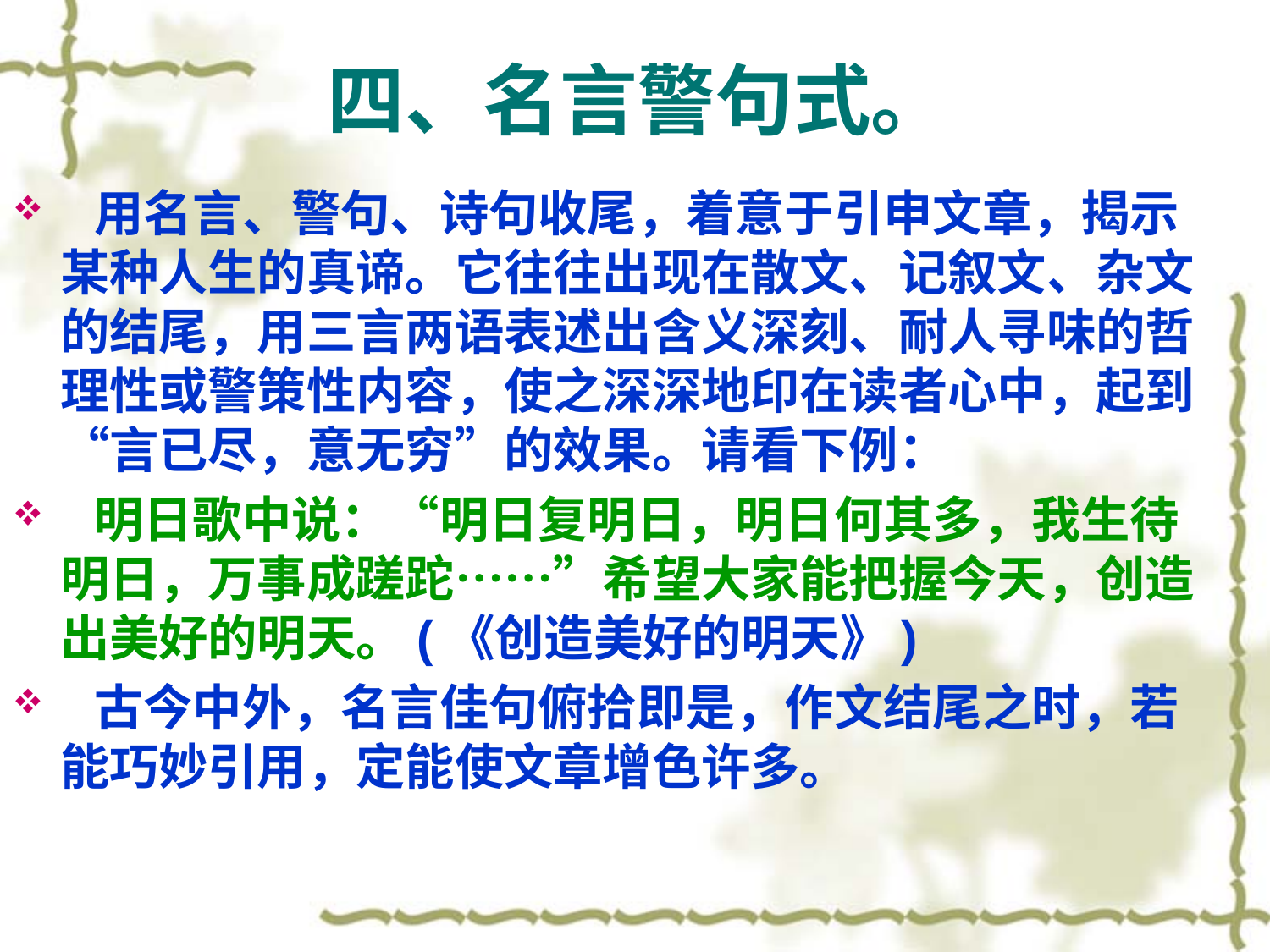

# 四、名言警句式。
  用名言、警句、诗句收尾，着意于引申文章，揭示某种人生的真谛。它往往出现在散文、记叙文、杂文的结尾，用三言两语表述出含义深刻、耐人寻味的哲理性或警策性内容，使之深深地印在读者心中，起到“言已尽，意无穷”的效果。请看下例：
  明日歌中说：“明日复明日，明日何其多，我生待明日，万事成蹉跎……”希望大家能把握今天，创造出美好的明天。(《创造美好的明天》)
  古今中外，名言佳句俯拾即是，作文结尾之时，若能巧妙引用，定能使文章增色许多。
205